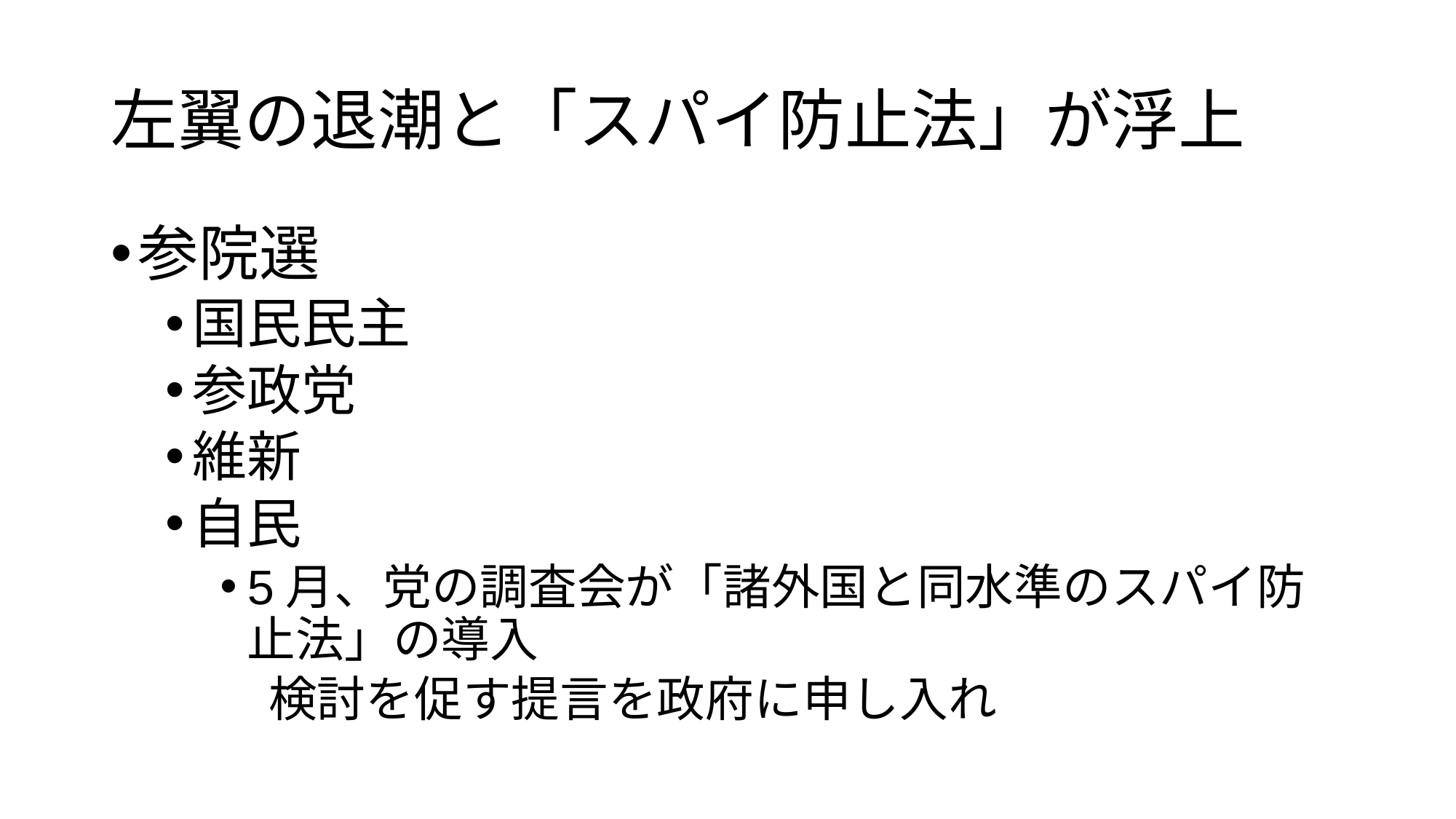

# 左翼の退潮と「スパイ防止法」が浮上
参院選
国民民主
参政党
維新
自民
5月、党の調査会が「諸外国と同水準のスパイ防止法」の導入
　検討を促す提言を政府に申し入れ